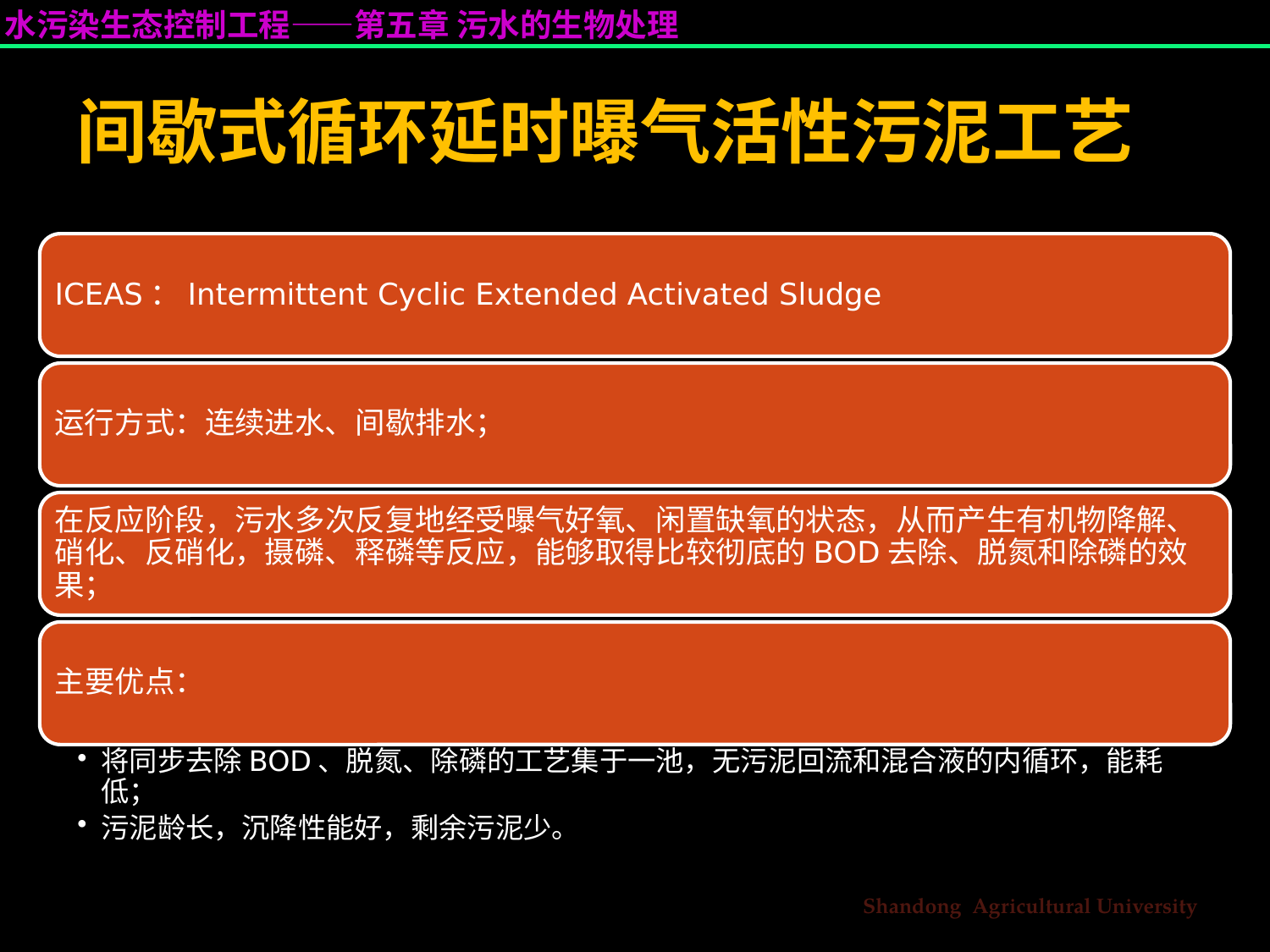

# 间歇式循环延时曝气活性污泥工艺
ICEAS：Intermittent Cyclic Extended Activated Sludge
运行方式：连续进水、间歇排水；
在反应阶段，污水多次反复地经受曝气好氧、闲置缺氧的状态，从而产生有机物降解、硝化、反硝化，摄磷、释磷等反应，能够取得比较彻底的BOD去除、脱氮和除磷的效果；
主要优点：
将同步去除BOD、脱氮、除磷的工艺集于一池，无污泥回流和混合液的内循环，能耗低；
污泥龄长，沉降性能好，剩余污泥少。